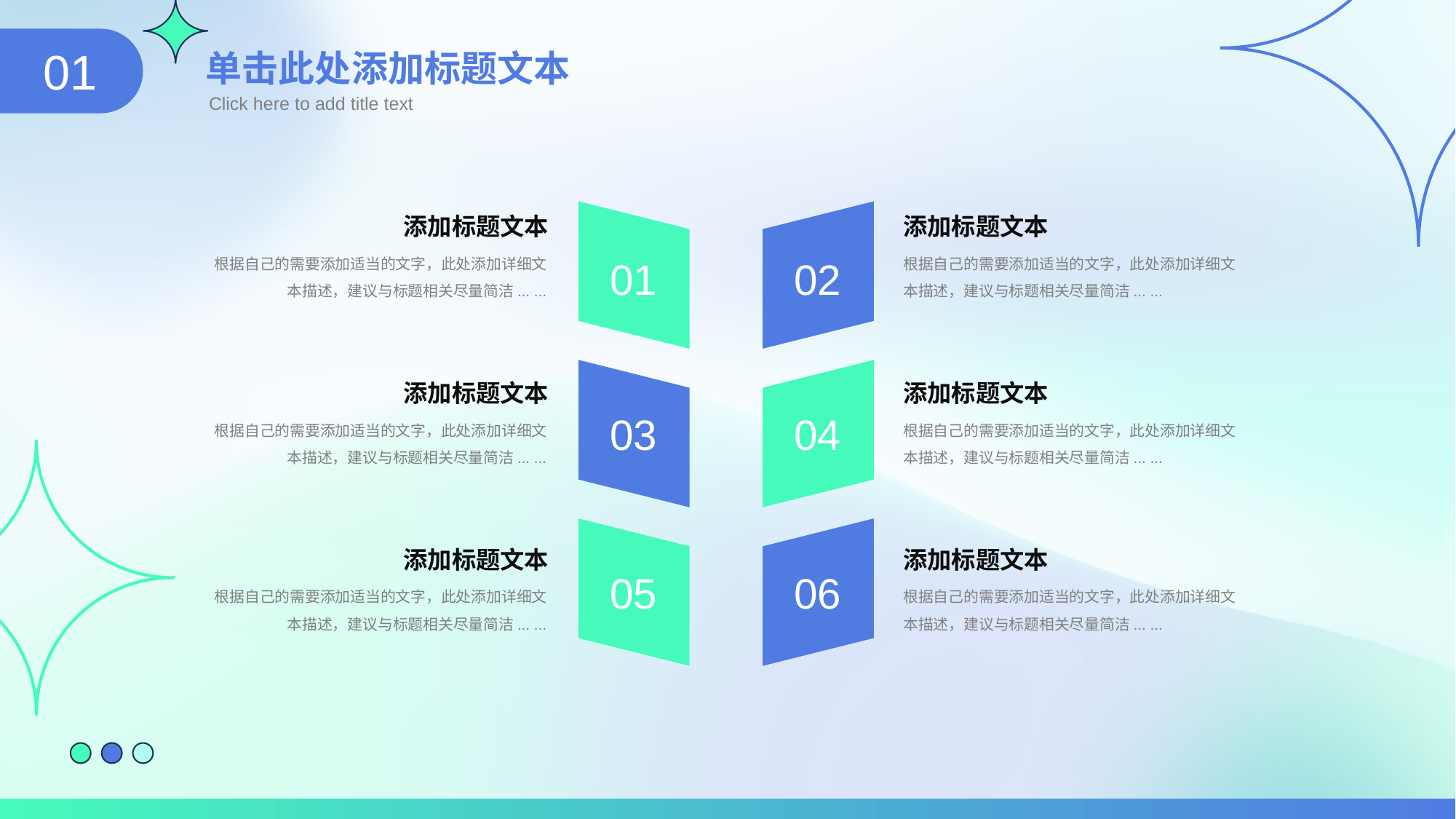

01
单击此处添加标题文本
Click here to add title text

01

02
添加标题文本
根据自己的需要添加适当的文字，此处添加详细文本描述，建议与标题相关尽量简洁... ...
添加标题文本
根据自己的需要添加适当的文字，此处添加详细文本描述，建议与标题相关尽量简洁... ...

03

04
添加标题文本
根据自己的需要添加适当的文字，此处添加详细文本描述，建议与标题相关尽量简洁... ...
添加标题文本
根据自己的需要添加适当的文字，此处添加详细文本描述，建议与标题相关尽量简洁... ...

05

06
添加标题文本
根据自己的需要添加适当的文字，此处添加详细文本描述，建议与标题相关尽量简洁... ...
添加标题文本
根据自己的需要添加适当的文字，此处添加详细文本描述，建议与标题相关尽量简洁... ...